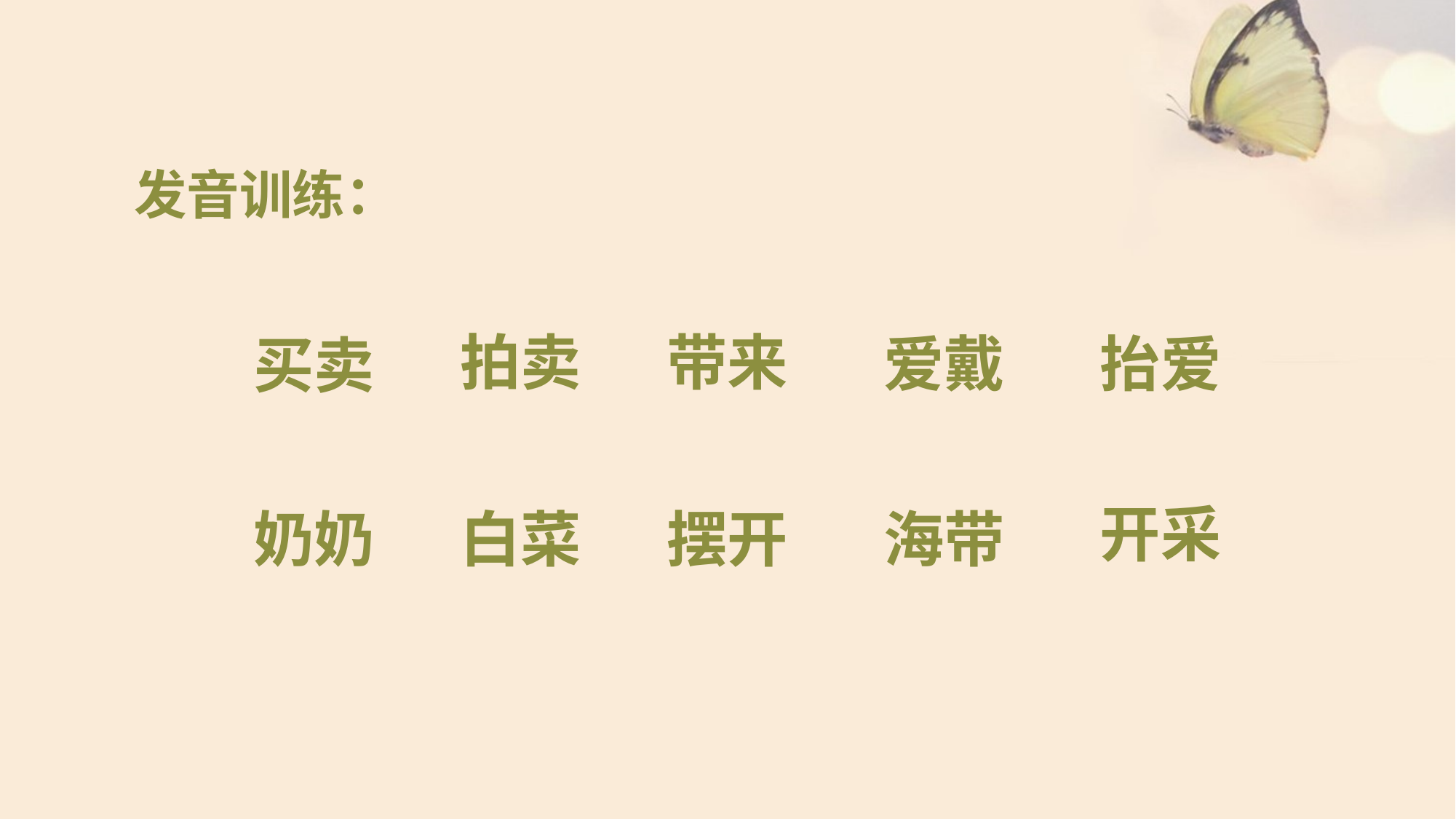

发音训练：
带来
拍卖
爱戴
抬爱
买卖
开采
奶奶
白菜
摆开
海带